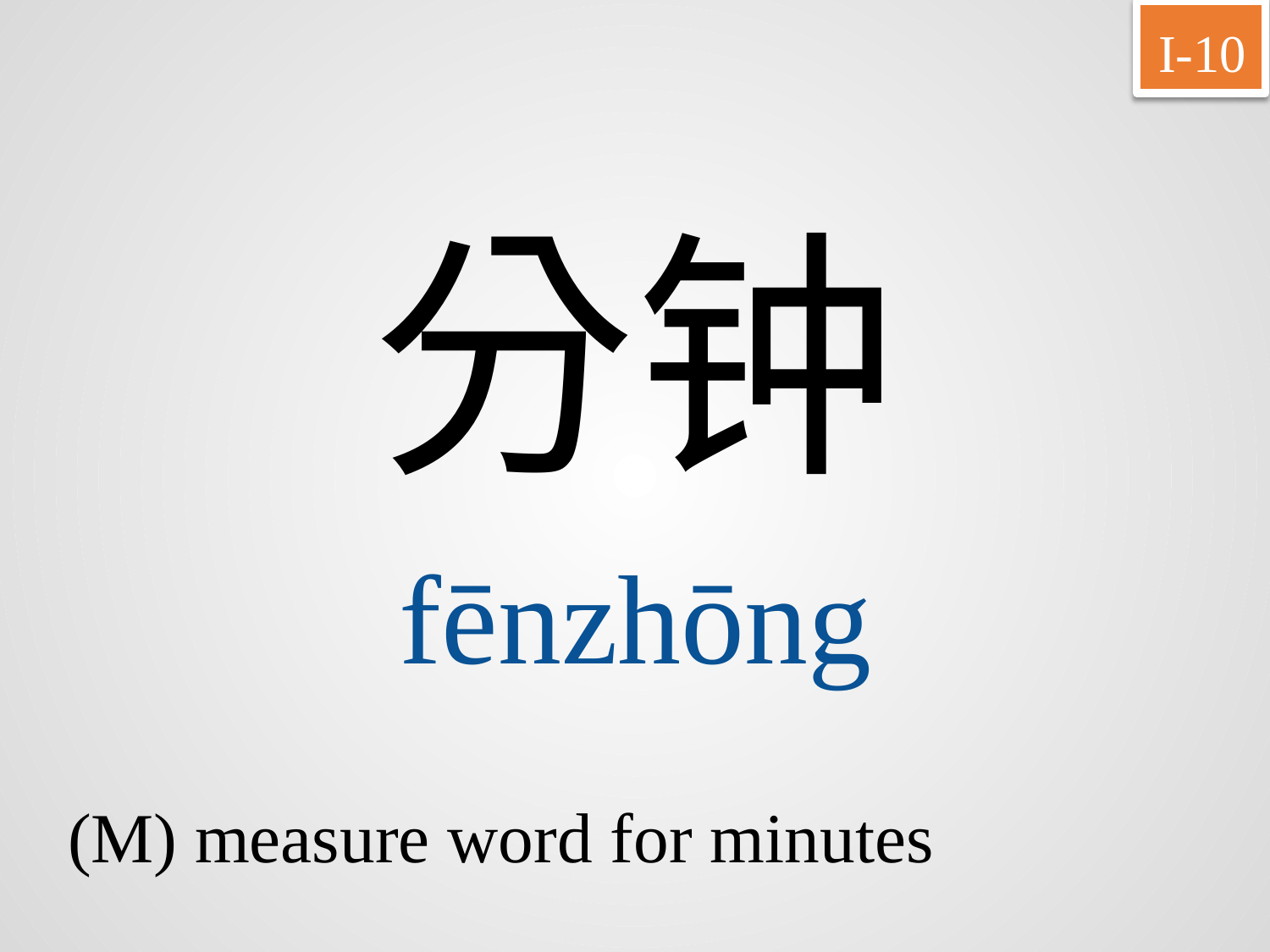

I-10

分钟
fēnzhōng
(M) measure word for minutes